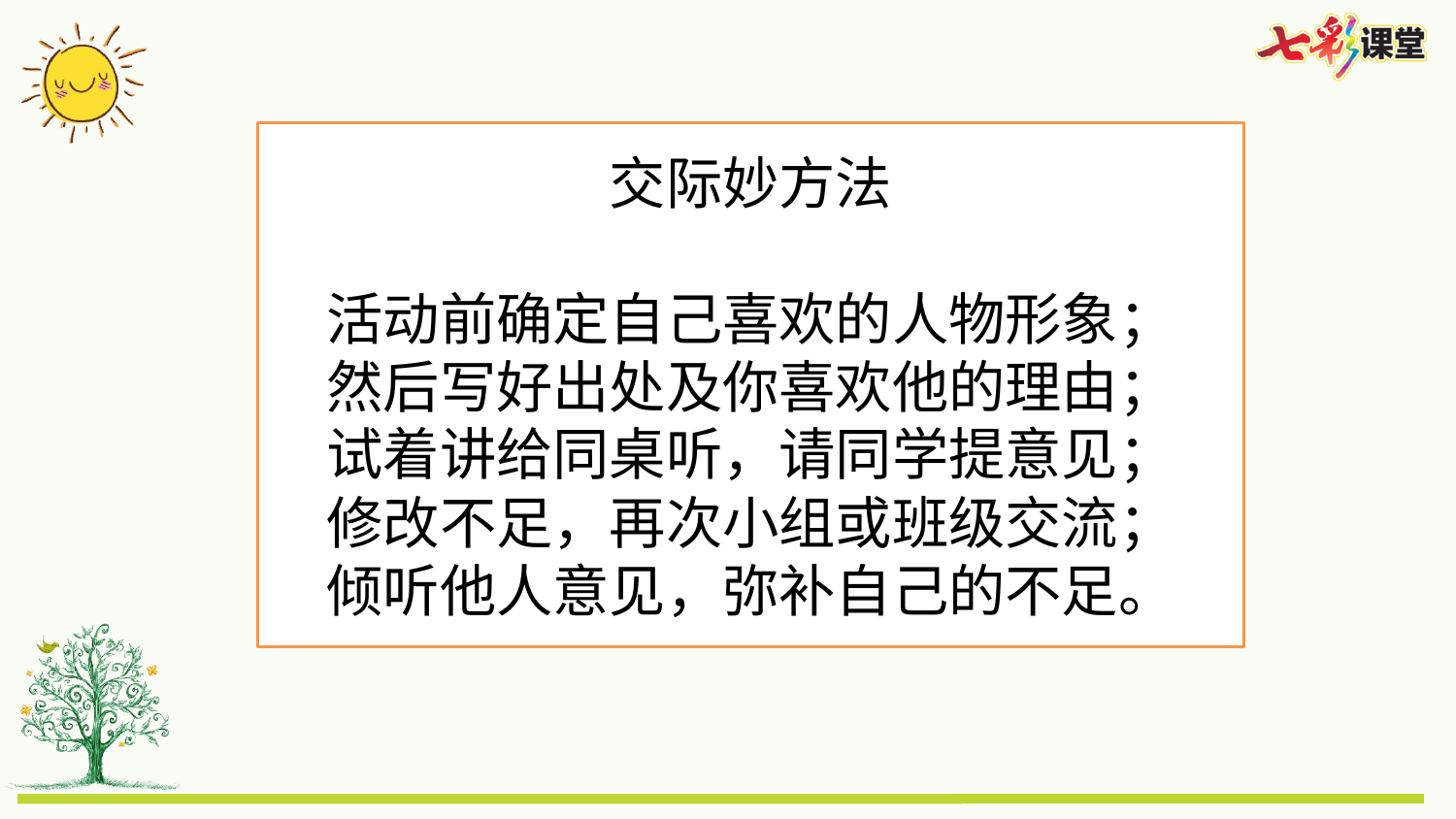

交际妙方法

活动前确定自己喜欢的人物形象；
然后写好出处及你喜欢他的理由；
试着讲给同桌听，请同学提意见；
修改不足，再次小组或班级交流；
倾听他人意见，弥补自己的不足。